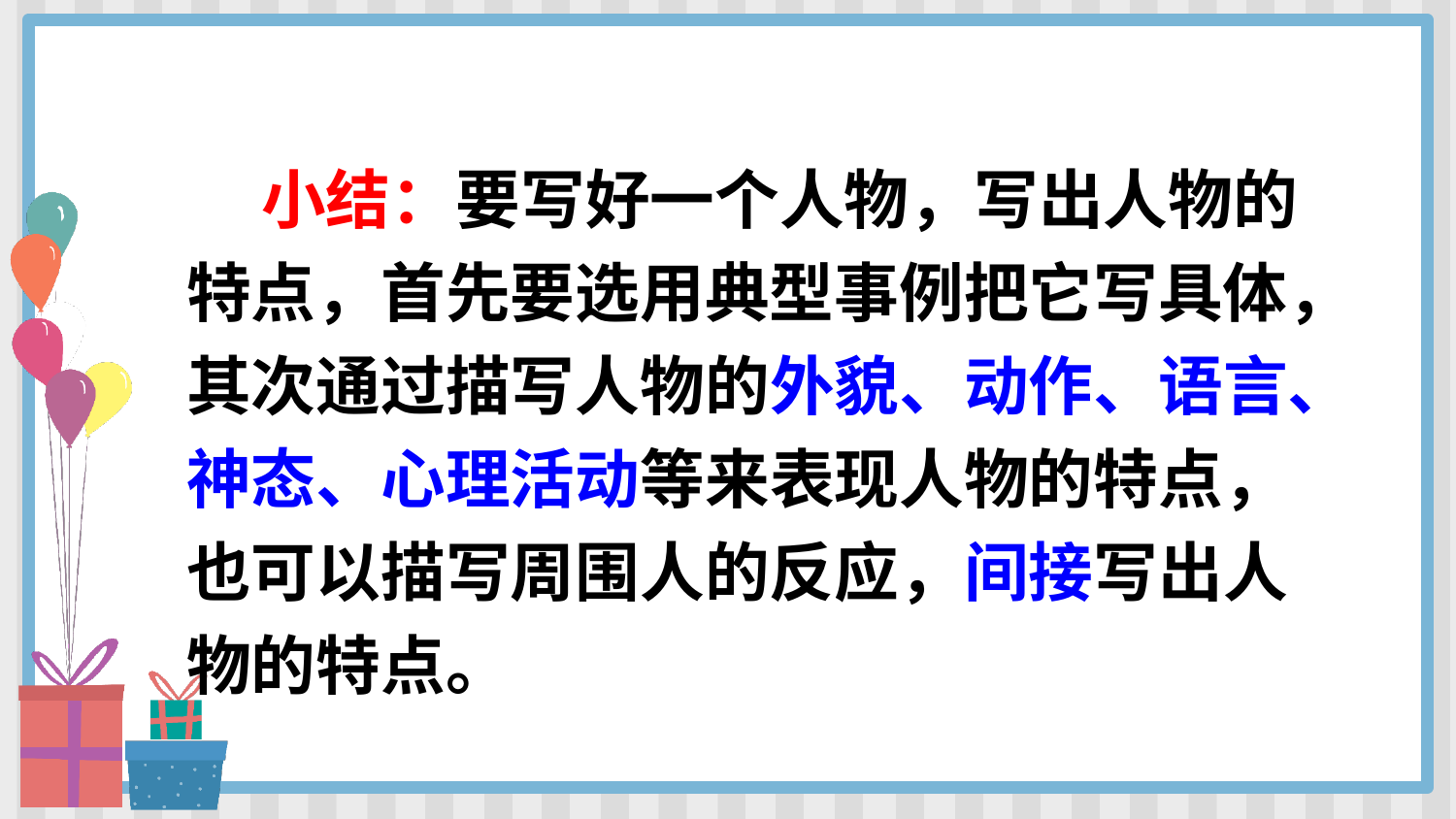

小结：要写好一个人物，写出人物的特点，首先要选用典型事例把它写具体，其次通过描写人物的外貌、动作、语言、神态、心理活动等来表现人物的特点，也可以描写周围人的反应，间接写出人物的特点。